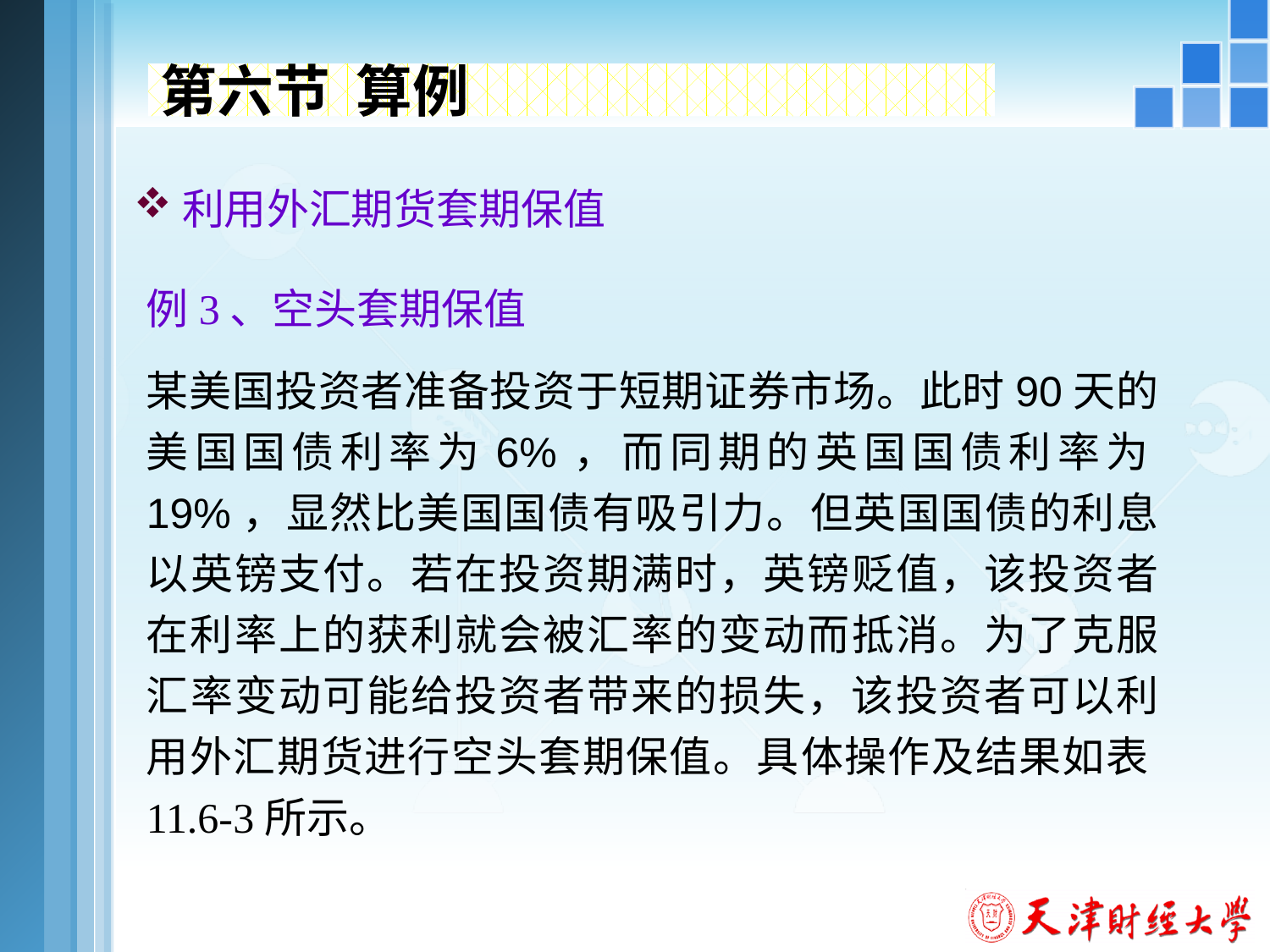

# 第六节  算例
利用外汇期货套期保值
例3、空头套期保值
某美国投资者准备投资于短期证券市场。此时90天的美国国债利率为6%，而同期的英国国债利率为19%，显然比美国国债有吸引力。但英国国债的利息以英镑支付。若在投资期满时，英镑贬值，该投资者在利率上的获利就会被汇率的变动而抵消。为了克服汇率变动可能给投资者带来的损失，该投资者可以利用外汇期货进行空头套期保值。具体操作及结果如表11.6-3所示。